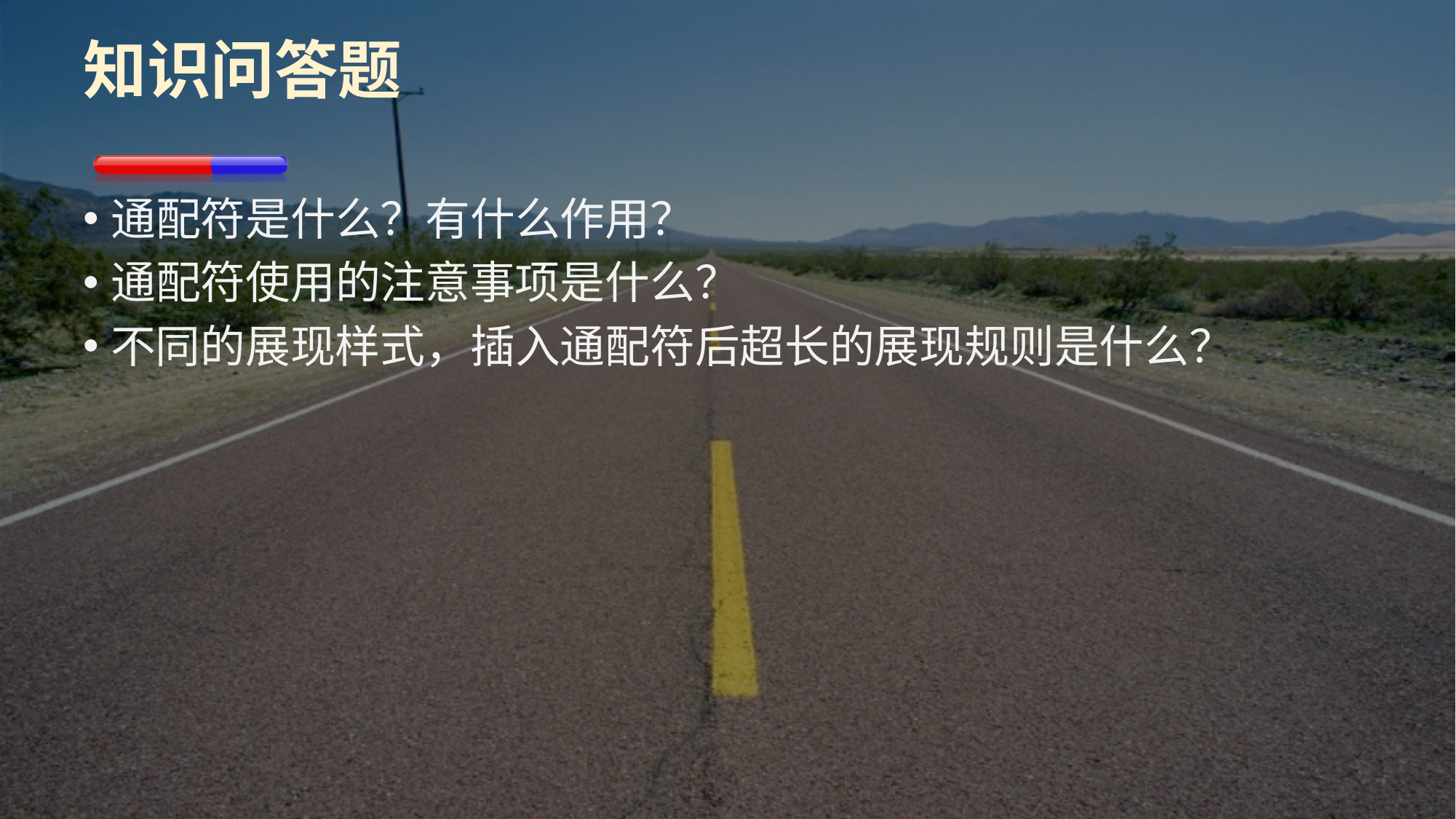

# 知识问答题
通配符是什么？有什么作用？
通配符使用的注意事项是什么？
不同的展现样式，插入通配符后超长的展现规则是什么？